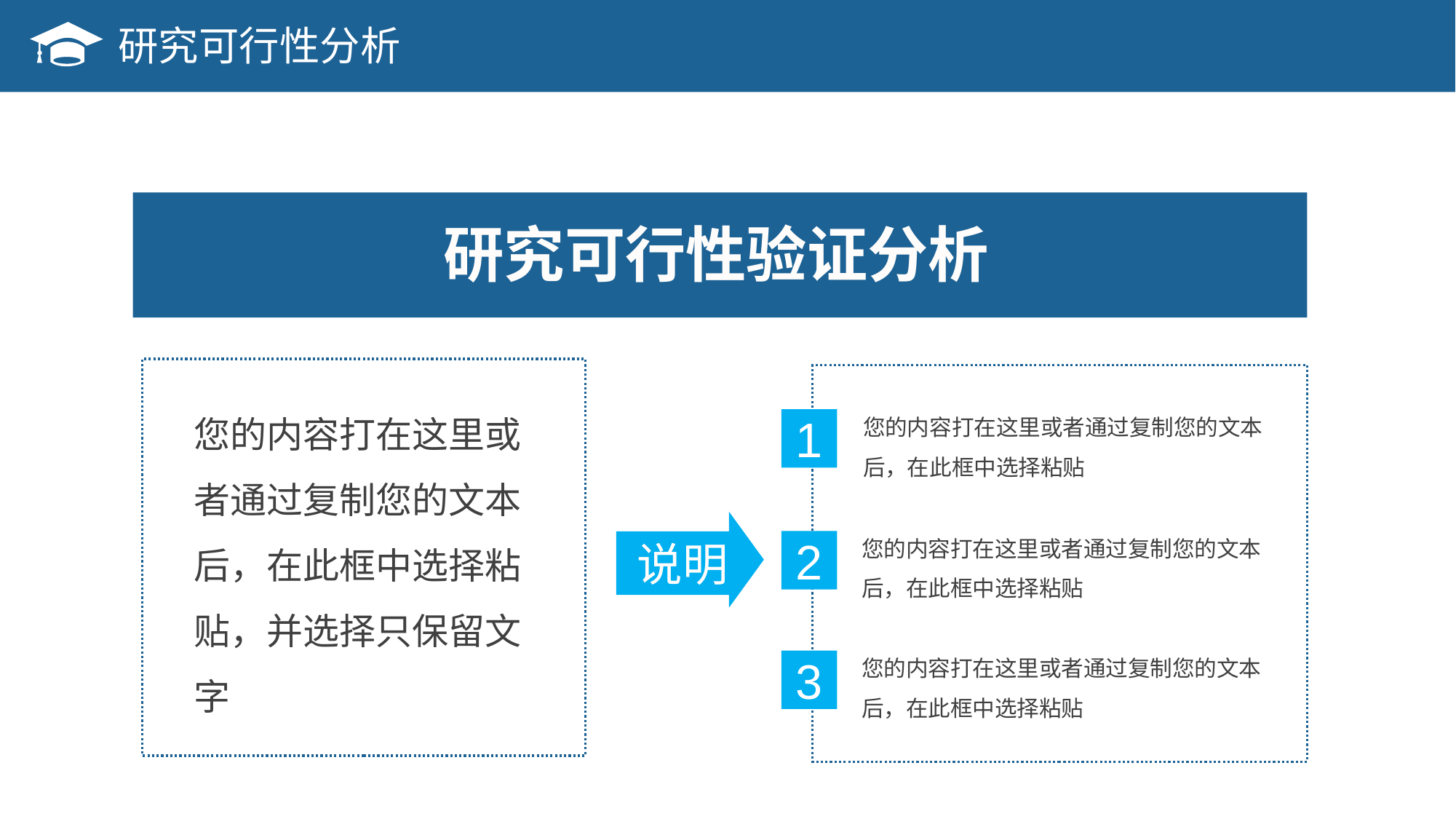

研究可行性分析

研究可行性验证分析

您的内容打在这里或者通过复制您的文本后，在此框中选择粘贴，并选择只保留文字

您的内容打在这里或者通过复制您的文本后，在此框中选择粘贴
1

说明
您的内容打在这里或者通过复制您的文本后，在此框中选择粘贴
2
您的内容打在这里或者通过复制您的文本后，在此框中选择粘贴
3